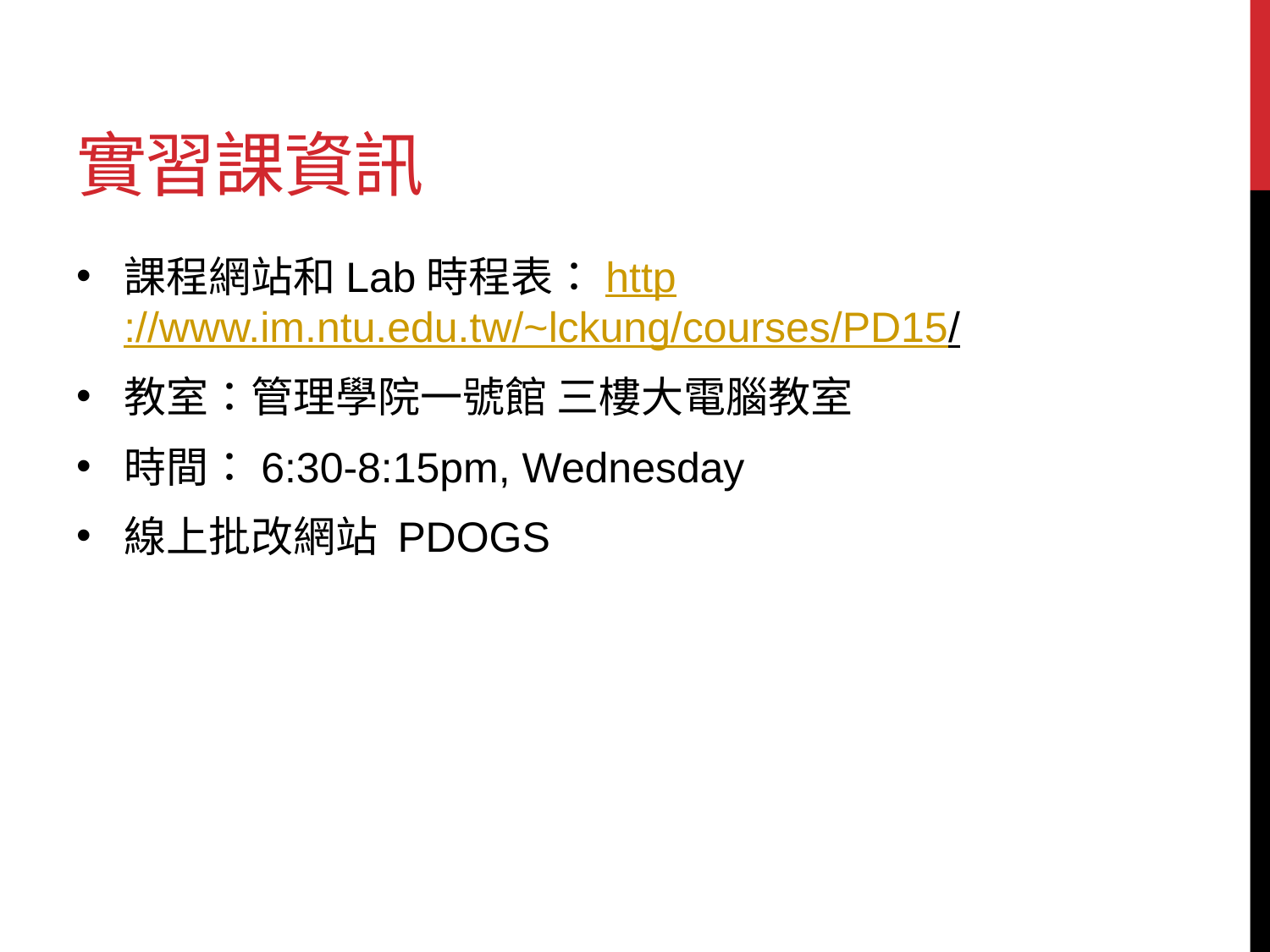

# 實習課資訊
課程網站和Lab時程表：http://www.im.ntu.edu.tw/~lckung/courses/PD15/
教室：管理學院一號館 三樓大電腦教室
時間：6:30-8:15pm, Wednesday
線上批改網站 PDOGS